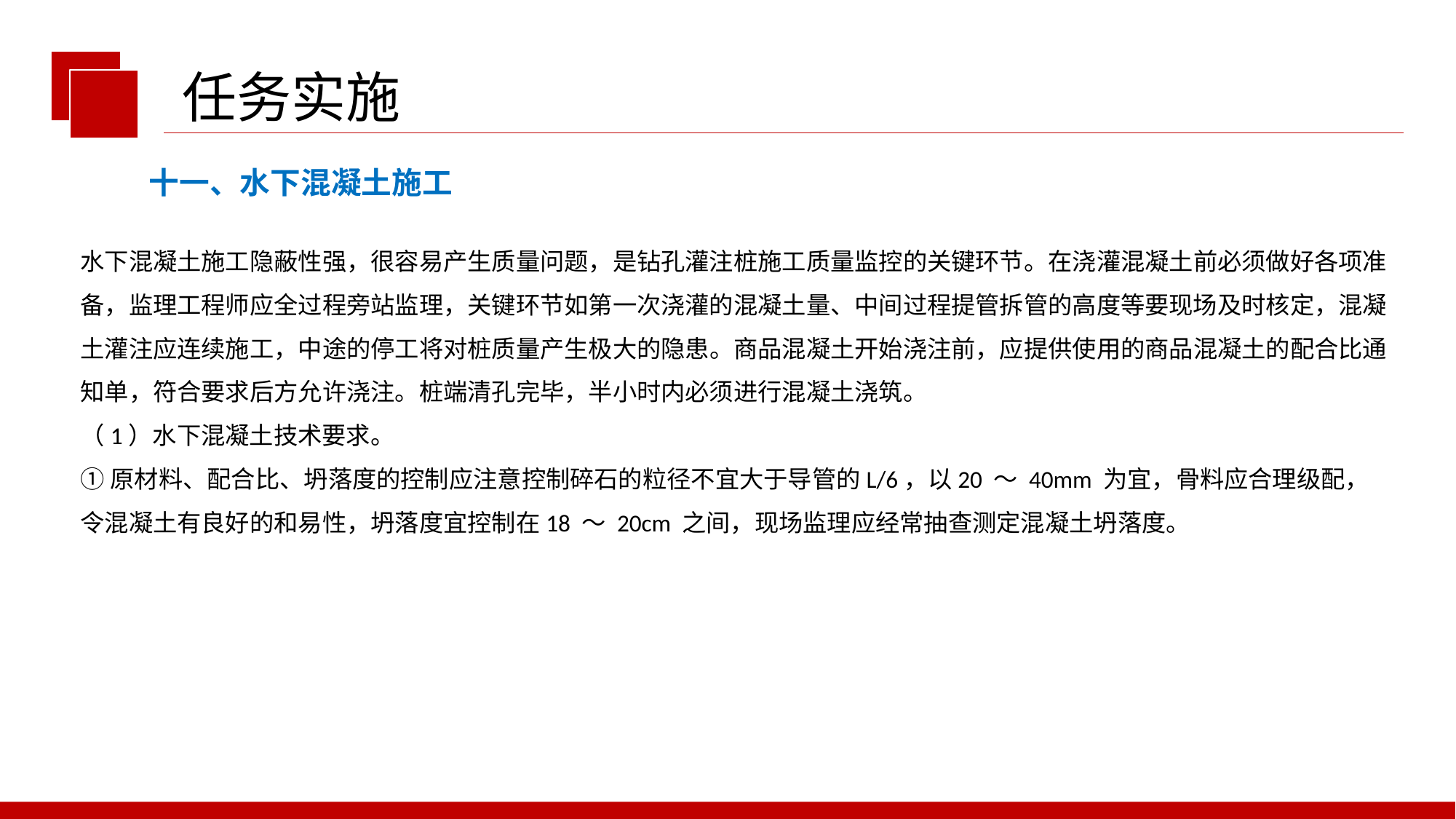

任务实施
十一、水下混凝土施工
水下混凝土施工隐蔽性强，很容易产生质量问题，是钻孔灌注桩施工质量监控的关键环节。在浇灌混凝土前必须做好各项准备，监理工程师应全过程旁站监理，关键环节如第一次浇灌的混凝土量、中间过程提管拆管的高度等要现场及时核定，混凝土灌注应连续施工，中途的停工将对桩质量产生极大的隐患。商品混凝土开始浇注前，应提供使用的商品混凝土的配合比通知单，符合要求后方允许浇注。桩端清孔完毕，半小时内必须进行混凝土浇筑。
（1）水下混凝土技术要求。
①原材料、配合比、坍落度的控制应注意控制碎石的粒径不宜大于导管的L/6，以20 ～ 40mm 为宜，骨料应合理级配，令混凝土有良好的和易性，坍落度宜控制在18 ～ 20cm 之间，现场监理应经常抽查测定混凝土坍落度。